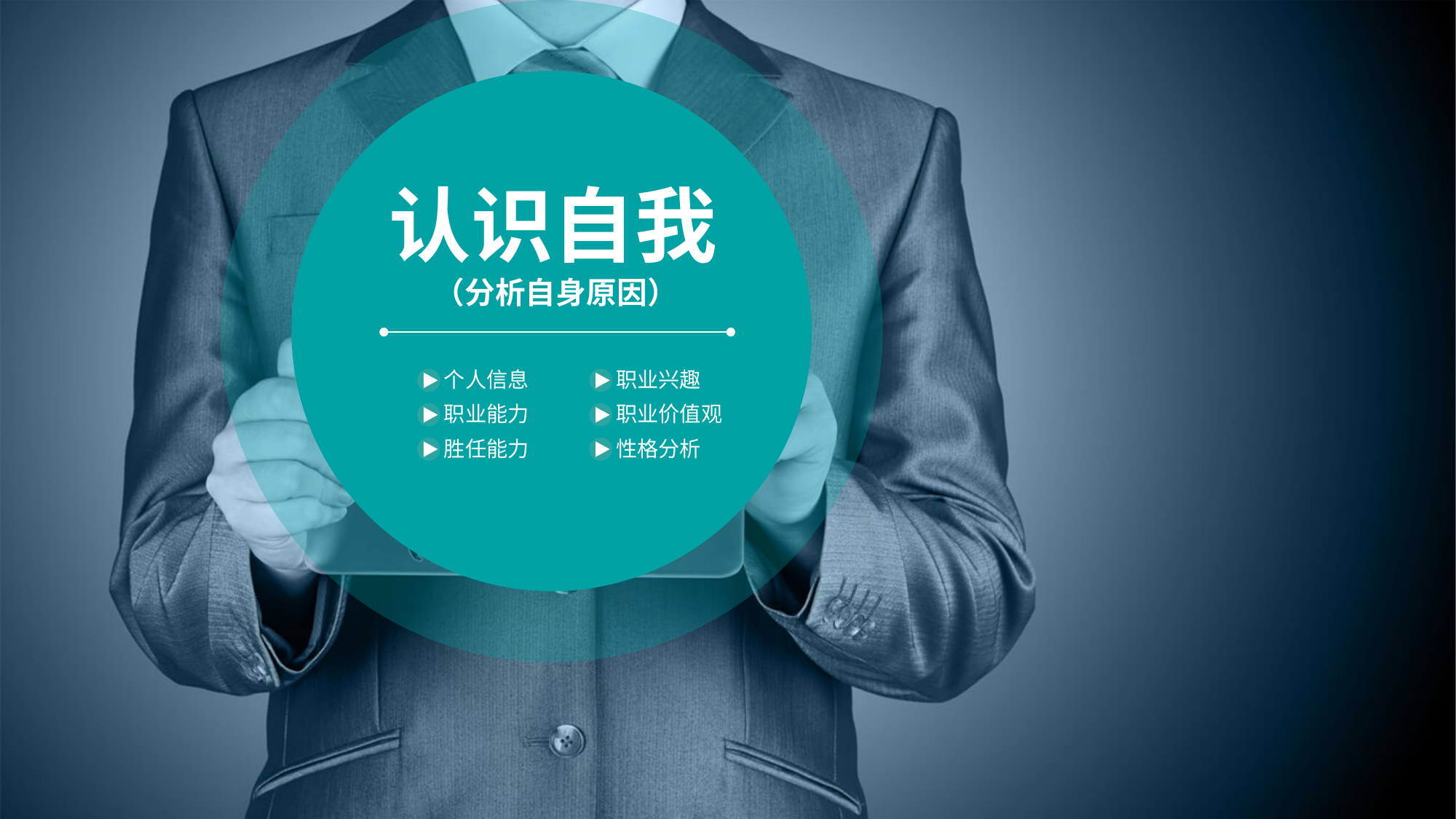

认识自我
（分析自身原因）
个人信息

职业兴趣

职业能力

职业价值观

胜任能力

性格分析